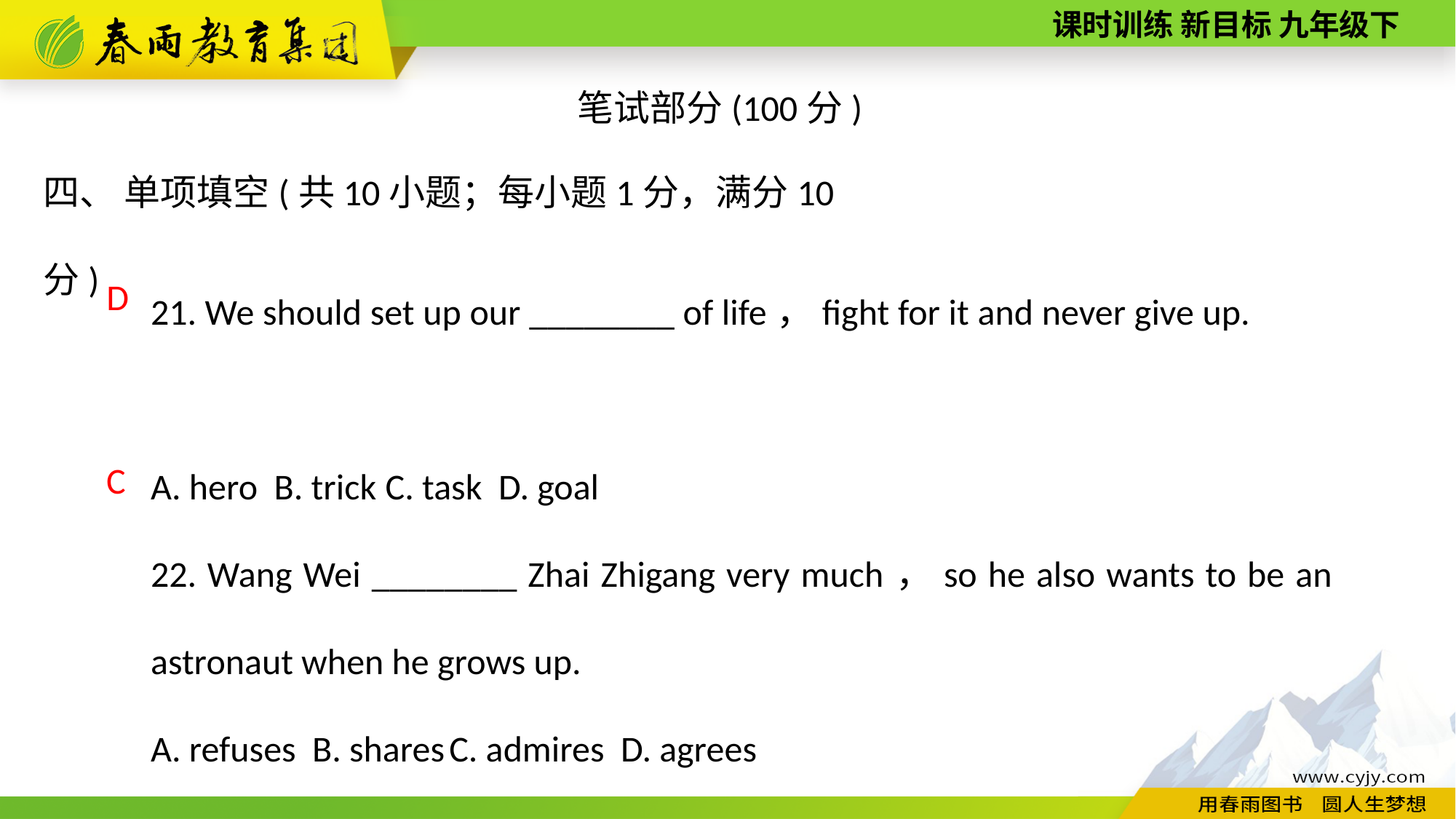

笔试部分(100分)
四、 单项填空(共10小题；每小题1分，满分10分)
21. We should set up our ________ of life，fight for it and never give up.
A. hero  B. trick  C. task  D. goal
22. Wang Wei ________ Zhai Zhigang very much，so he also wants to be an astronaut when he grows up.
A. refuses  B. shares C. admires  D. agrees
D
C